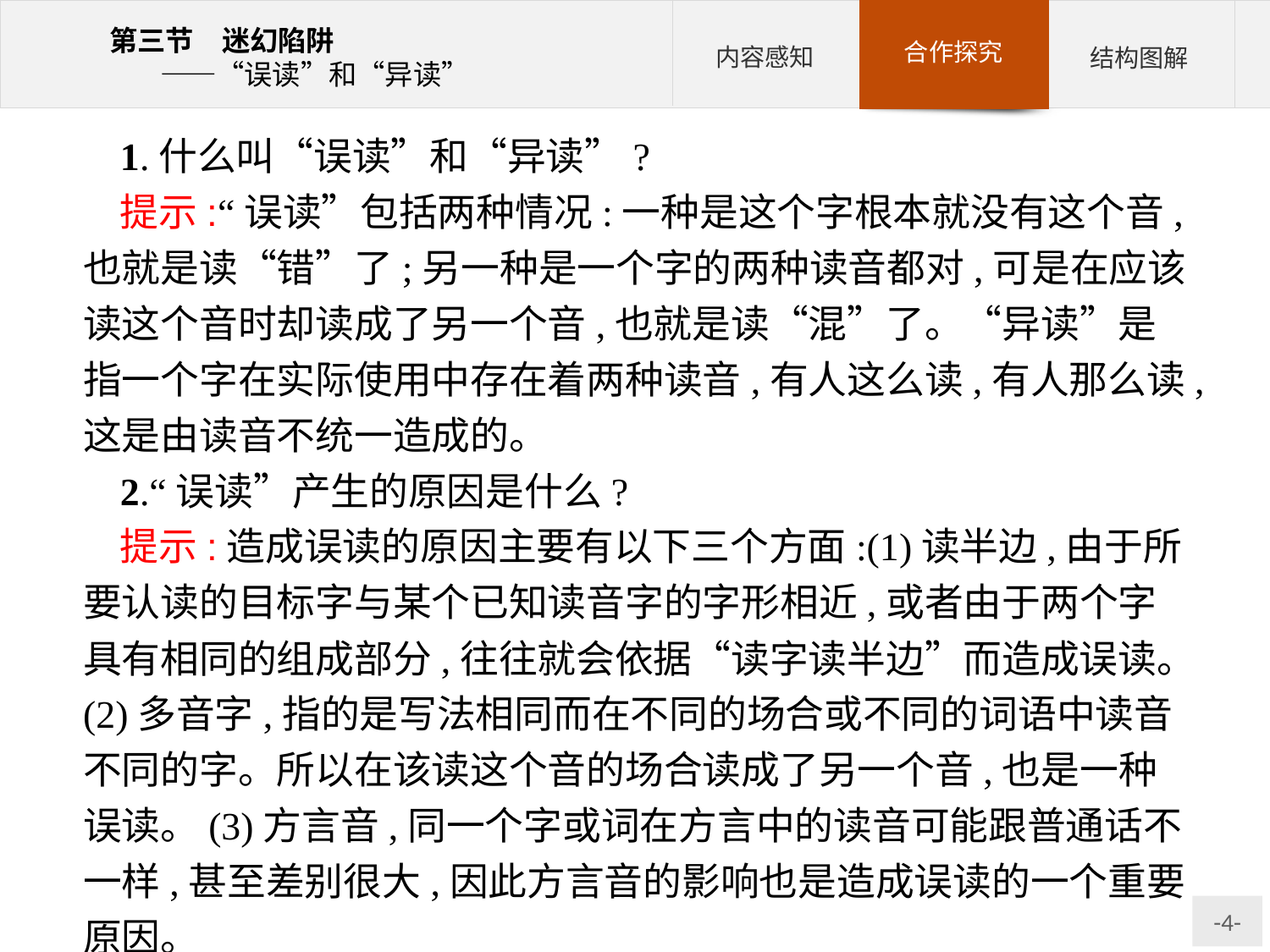

1.什么叫“误读”和“异读”?
提示:“误读”包括两种情况:一种是这个字根本就没有这个音,也就是读“错”了;另一种是一个字的两种读音都对,可是在应该读这个音时却读成了另一个音,也就是读“混”了。“异读”是指一个字在实际使用中存在着两种读音,有人这么读,有人那么读,这是由读音不统一造成的。
2.“误读”产生的原因是什么?
提示:造成误读的原因主要有以下三个方面:(1)读半边,由于所要认读的目标字与某个已知读音字的字形相近,或者由于两个字具有相同的组成部分,往往就会依据“读字读半边”而造成误读。(2)多音字,指的是写法相同而在不同的场合或不同的词语中读音不同的字。所以在该读这个音的场合读成了另一个音,也是一种误读。(3)方言音,同一个字或词在方言中的读音可能跟普通话不一样,甚至差别很大,因此方言音的影响也是造成误读的一个重要原因。